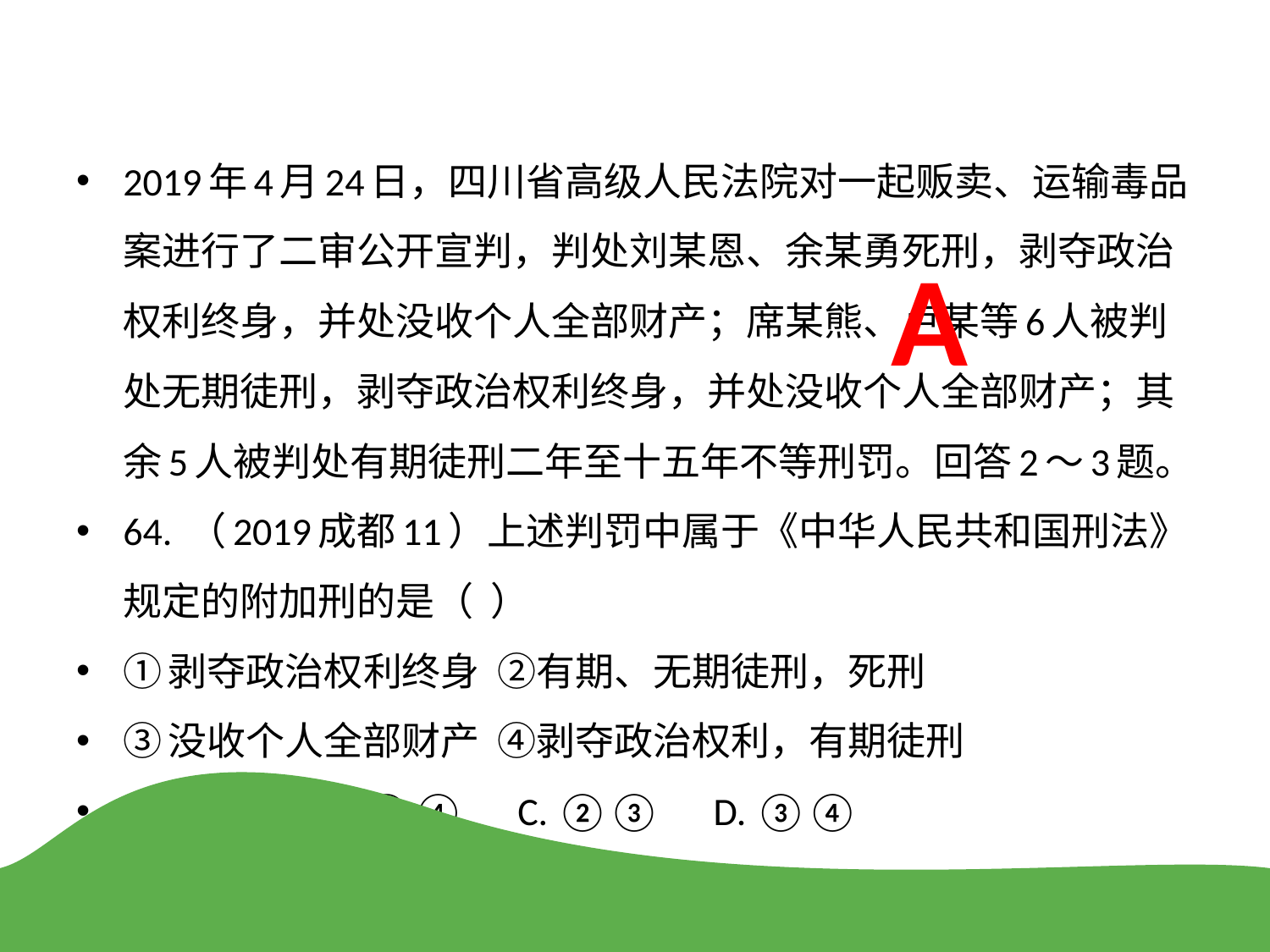

2019年4月24日，四川省高级人民法院对一起贩卖、运输毒品案进行了二审公开宣判，判处刘某恩、余某勇死刑，剥夺政治权利终身，并处没收个人全部财产；席某熊、卢某等6人被判处无期徒刑，剥夺政治权利终身，并处没收个人全部财产；其余5人被判处有期徒刑二年至十五年不等刑罚。回答2～3题。
64. （2019成都11）上述判罚中属于《中华人民共和国刑法》规定的附加刑的是（  ）
①剥夺政治权利终身  ②有期、无期徒刑，死刑
③没收个人全部财产  ④剥夺政治权利，有期徒刑
A. ①③      B. ①④      C. ②③      D. ③④
A